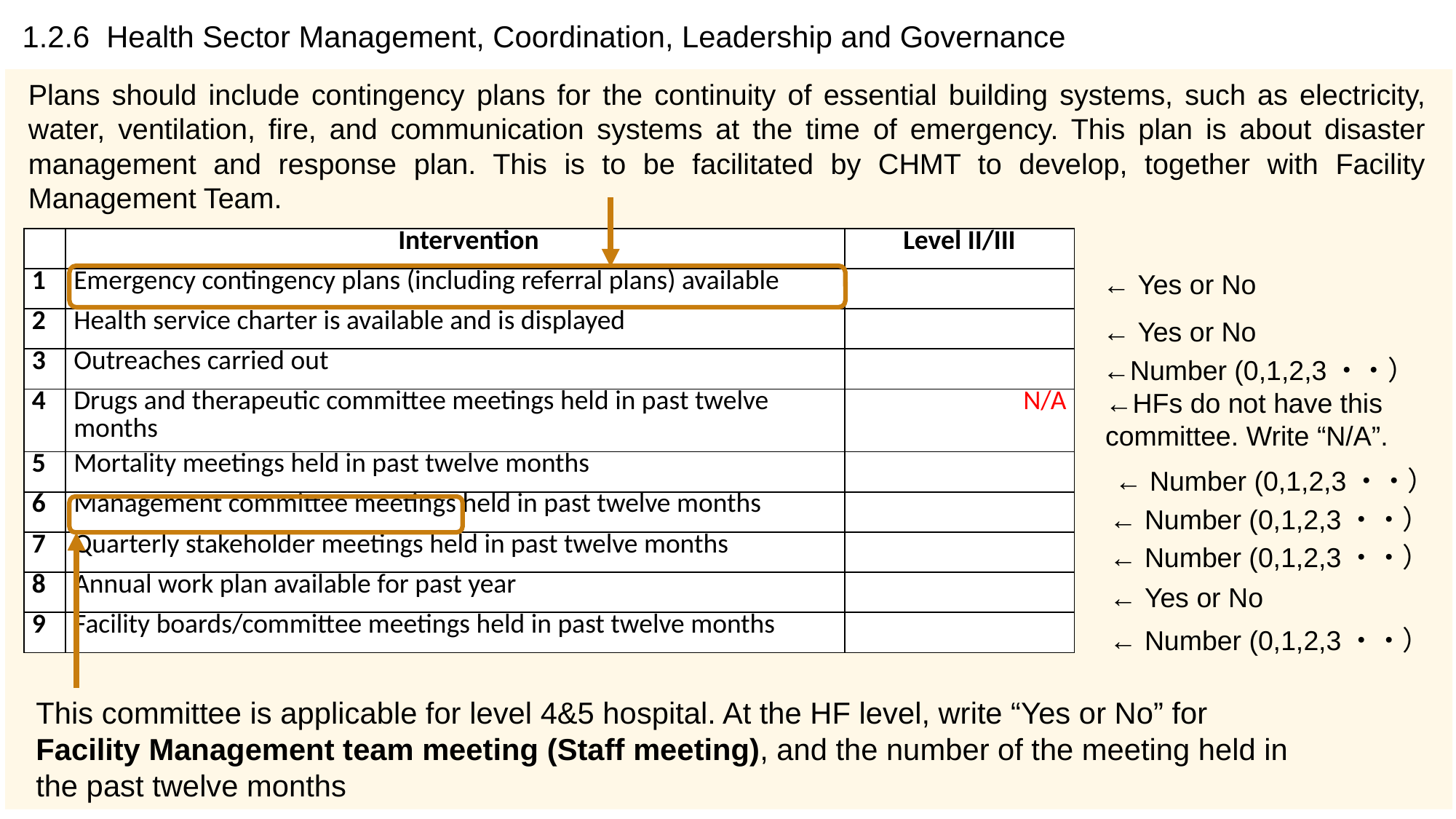

| 1.2.6 Health Sector Management, Coordination, Leadership and Governance |
| --- |

Plans should include contingency plans for the continuity of essential building systems, such as electricity, water, ventilation, fire, and communication systems at the time of emergency. This plan is about disaster management and response plan. This is to be facilitated by CHMT to develop, together with Facility Management Team.
|  | Intervention | Level II/III |
| --- | --- | --- |
| 1 | Emergency contingency plans (including referral plans) available |  |
| 2 | Health service charter is available and is displayed |  |
| 3 | Outreaches carried out |  |
| 4 | Drugs and therapeutic committee meetings held in past twelve months | N/A |
| 5 | Mortality meetings held in past twelve months |  |
| 6 | Management committee meetings held in past twelve months |  |
| 7 | Quarterly stakeholder meetings held in past twelve months |  |
| 8 | Annual work plan available for past year |  |
| 9 | Facility boards/committee meetings held in past twelve months |  |
← Yes or No

← Yes or No
←Number (0,1,2,3・・）
←HFs do not have this committee. Write “N/A”.
← Number (0,1,2,3・・）

← Number (0,1,2,3・・）
← Number (0,1,2,3・・）
← Yes or No
← Number (0,1,2,3・・）
This committee is applicable for level 4&5 hospital. At the HF level, write “Yes or No” for Facility Management team meeting (Staff meeting), and the number of the meeting held in the past twelve months